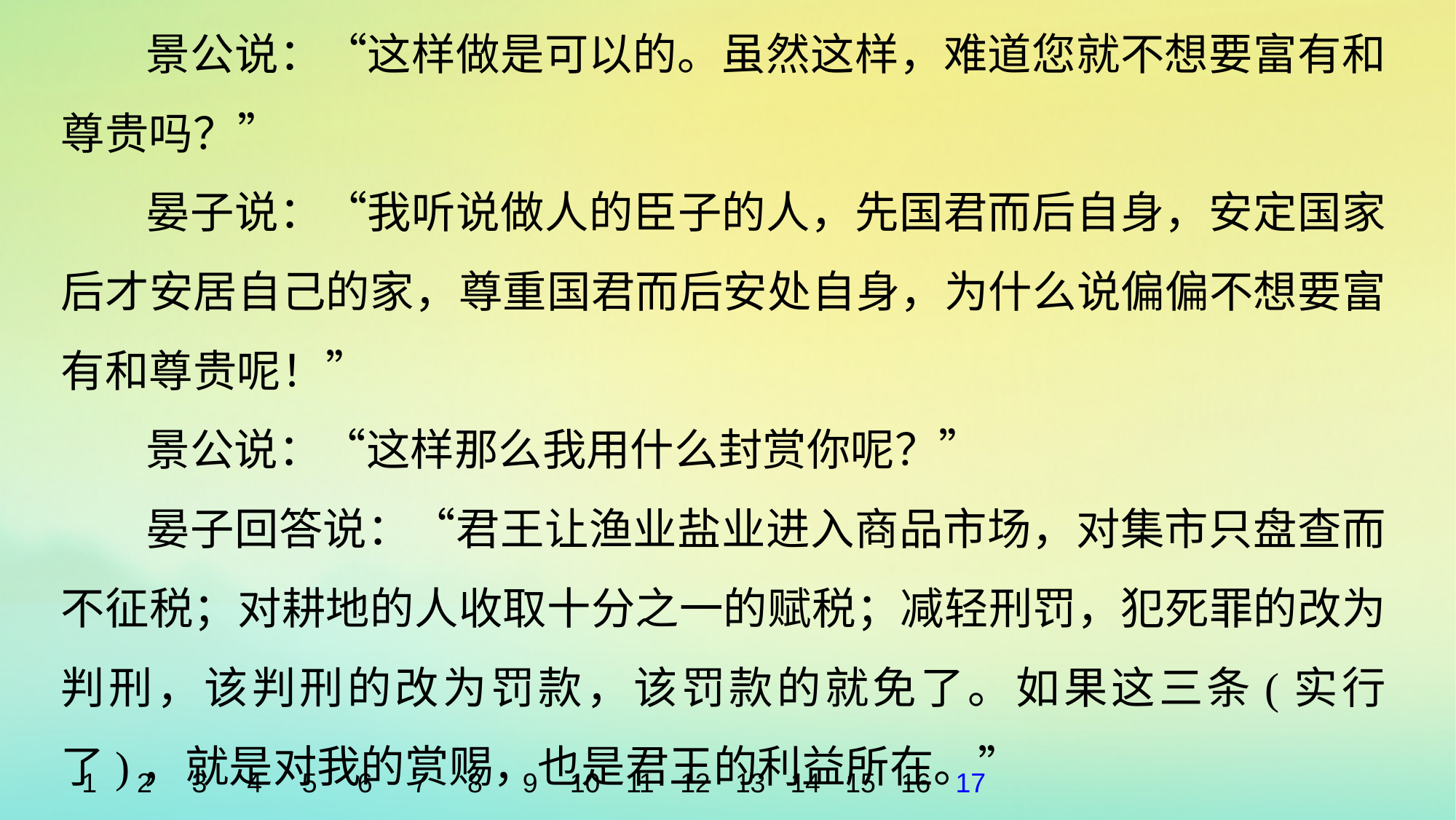

景公说：“这样做是可以的。虽然这样，难道您就不想要富有和尊贵吗？”
晏子说：“我听说做人的臣子的人，先国君而后自身，安定国家后才安居自己的家，尊重国君而后安处自身，为什么说偏偏不想要富有和尊贵呢！”
景公说：“这样那么我用什么封赏你呢？”
晏子回答说：“君王让渔业盐业进入商品市场，对集市只盘查而不征税；对耕地的人收取十分之一的赋税；减轻刑罚，犯死罪的改为判刑，该判刑的改为罚款，该罚款的就免了。如果这三条(实行了)，就是对我的赏赐，也是君王的利益所在。”
1
2
3
4
5
6
7
8
9
10
11
12
13
14
15
16
17